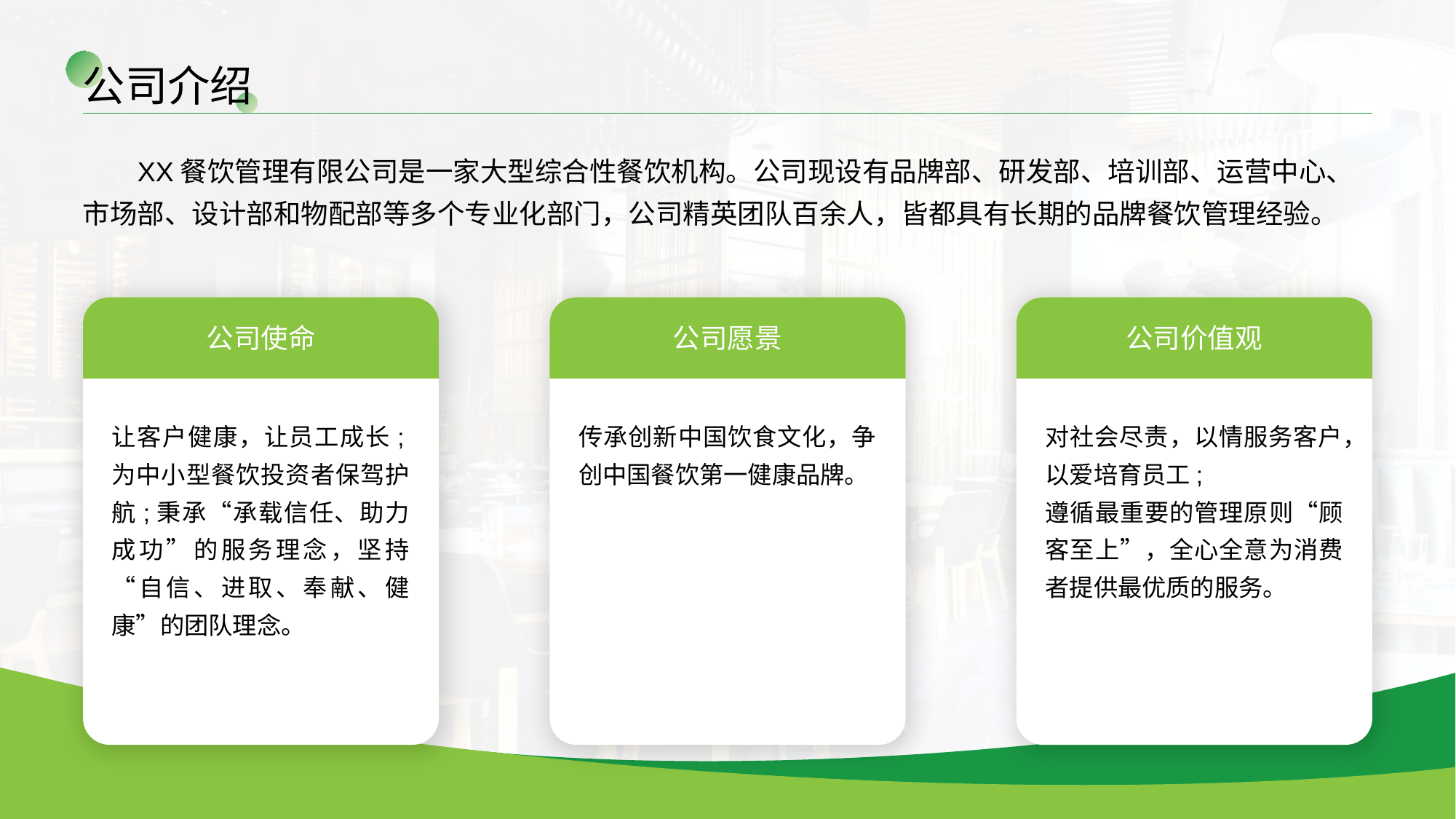

公司介绍
XX餐饮管理有限公司是一家大型综合性餐饮机构。公司现设有品牌部、研发部、培训部、运营中心、市场部、设计部和物配部等多个专业化部门，公司精英团队百余人，皆都具有长期的品牌餐饮管理经验。

公司使命
公司愿景
公司价值观
让客户健康，让员工成长;为中小型餐饮投资者保驾护航;秉承“承载信任、助力成功”的服务理念，坚持“自信、进取、奉献、健康”的团队理念。

传承创新中国饮食文化，争创中国餐饮第一健康品牌。
对社会尽责，以情服务客户，以爱培育员工;
遵循最重要的管理原则“顾客至上”，全心全意为消费者提供最优质的服务。